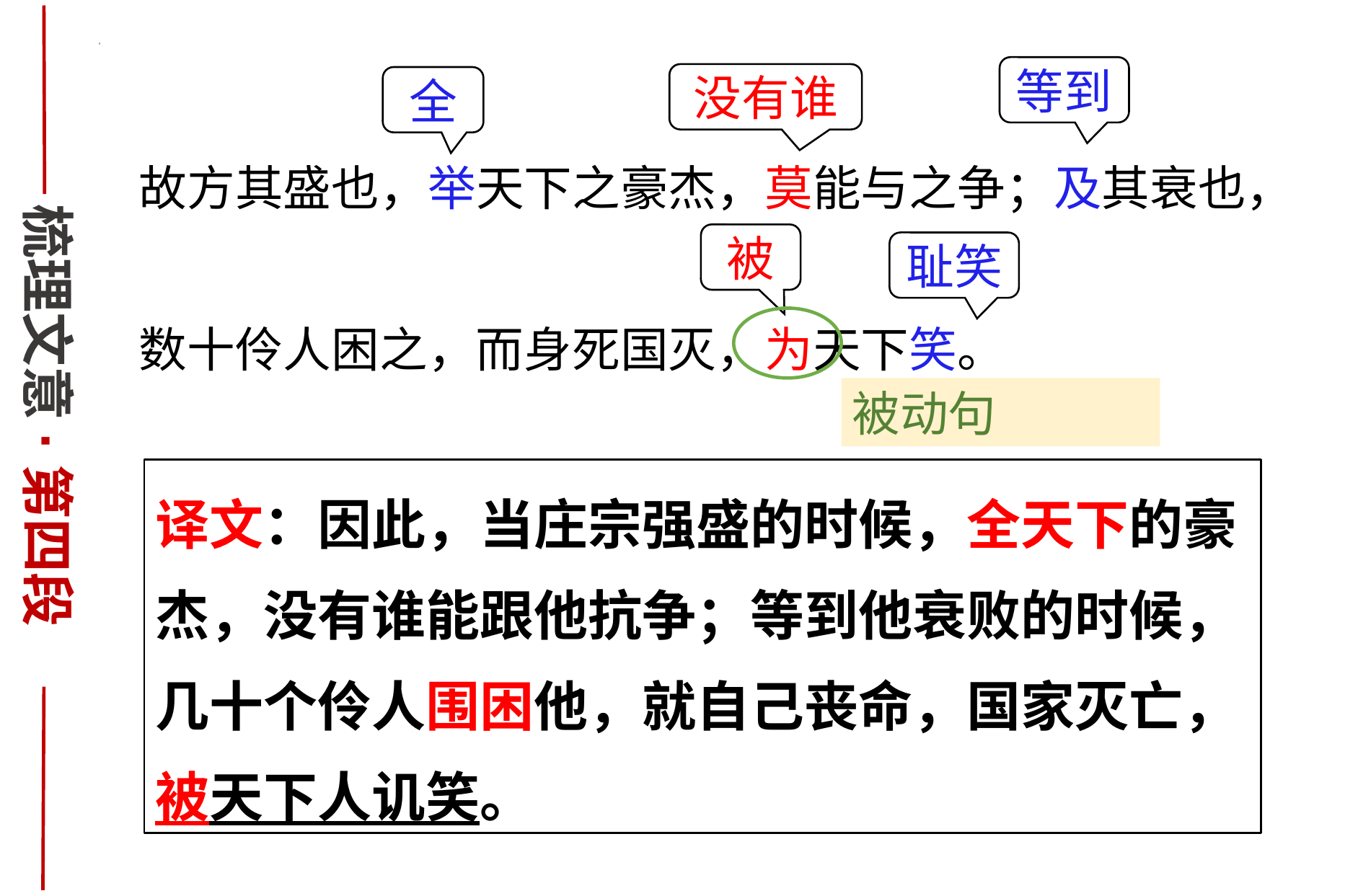

等到
没有谁
全
故方其盛也，举天下之豪杰，莫能与之争；及其衰也，

数十伶人困之，而身死国灭，为天下笑。
梳理文意·第四段
被
耻笑

被动句
译文：因此，当庄宗强盛的时候，全天下的豪杰，没有谁能跟他抗争；等到他衰败的时候，几十个伶人围困他，就自己丧命，国家灭亡，被天下人讥笑。